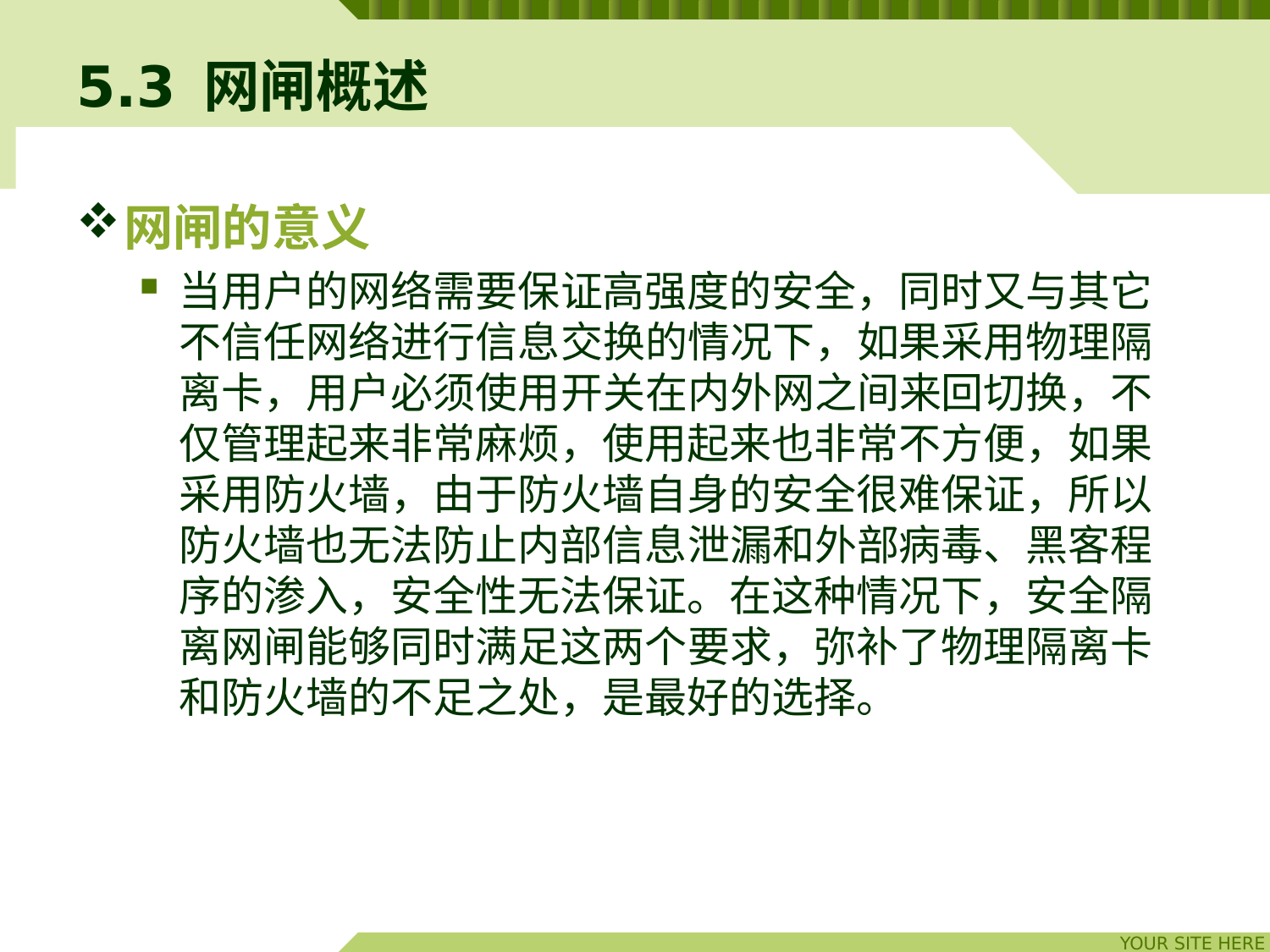

# 5.3	网闸概述
网闸的意义
当用户的网络需要保证高强度的安全，同时又与其它不信任网络进行信息交换的情况下，如果采用物理隔离卡，用户必须使用开关在内外网之间来回切换，不仅管理起来非常麻烦，使用起来也非常不方便，如果采用防火墙，由于防火墙自身的安全很难保证，所以防火墙也无法防止内部信息泄漏和外部病毒、黑客程序的渗入，安全性无法保证。在这种情况下，安全隔离网闸能够同时满足这两个要求，弥补了物理隔离卡和防火墙的不足之处，是最好的选择。